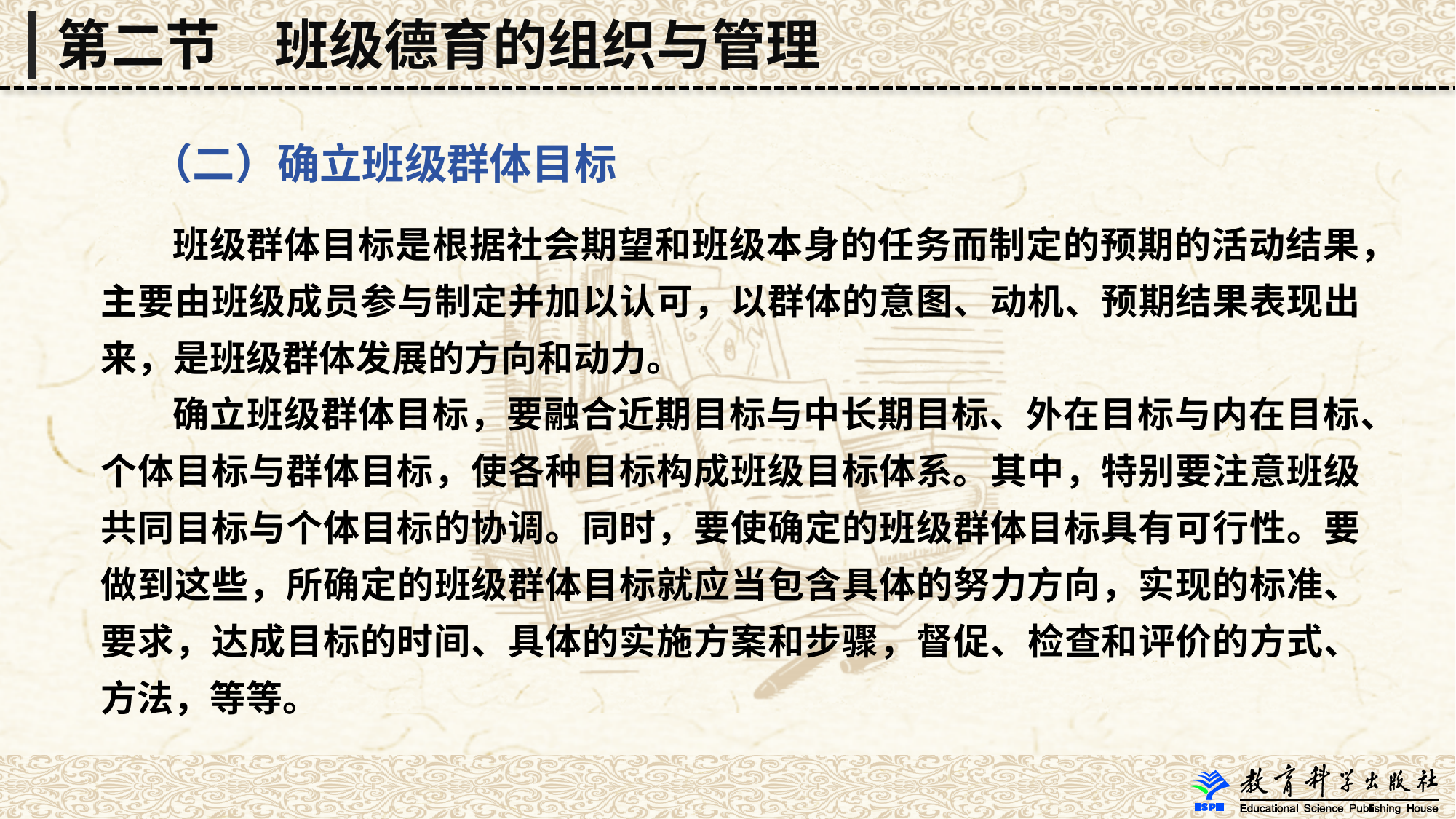

第二节　班级德育的组织与管理
     （二）确立班级群体目标

       班级群体目标是根据社会期望和班级本身的任务而制定的预期的活动结果，主要由班级成员参与制定并加以认可，以群体的意图、动机、预期结果表现出来，是班级群体发展的方向和动力。
       确立班级群体目标，要融合近期目标与中长期目标、外在目标与内在目标、个体目标与群体目标，使各种目标构成班级目标体系。其中，特别要注意班级共同目标与个体目标的协调。同时，要使确定的班级群体目标具有可行性。要做到这些，所确定的班级群体目标就应当包含具体的努力方向，实现的标准、要求，达成目标的时间、具体的实施方案和步骤，督促、检查和评价的方式、方法，等等。